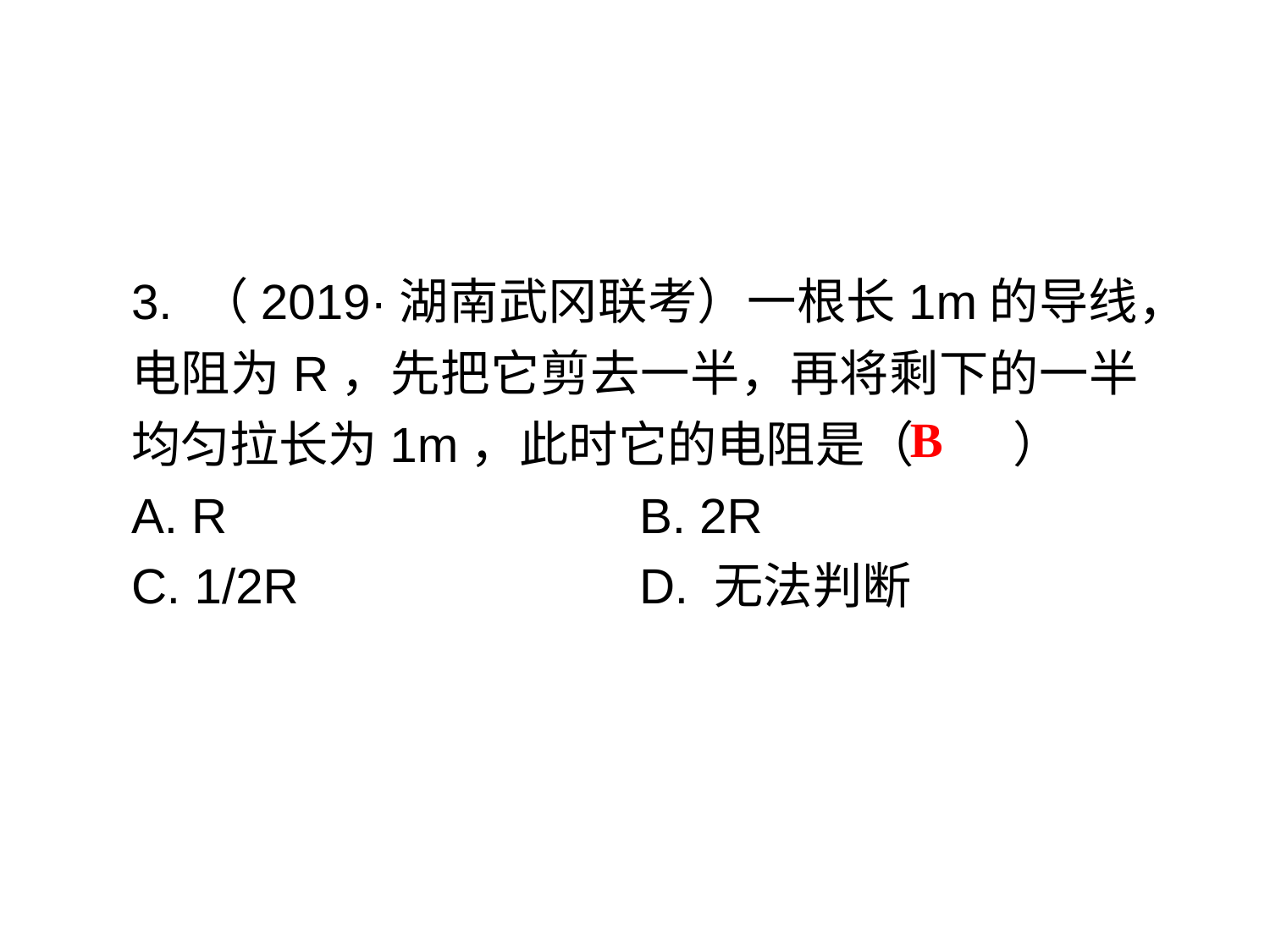

3. （2019·湖南武冈联考）一根长1m的导线，电阻为R，先把它剪去一半，再将剩下的一半均匀拉长为1m，此时它的电阻是（　　）
A. R　    			B. 2R
C. 1/2R　    		D. 无法判断
B